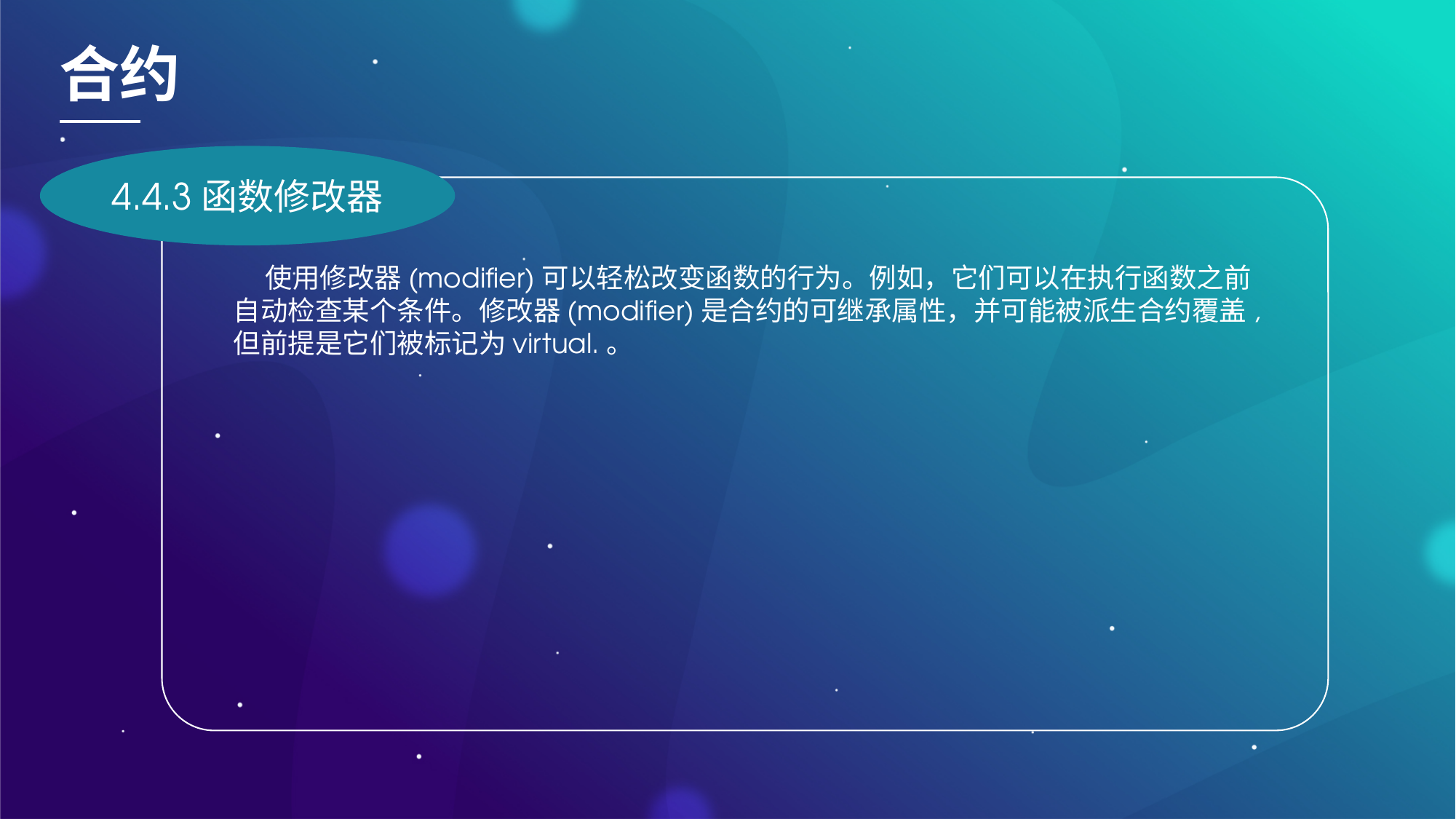

合约
4.4.3函数修改器

使用修改器(modifier)可以轻松改变函数的行为。例如，它们可以在执行函数之前自动检查某个条件。修改器(modifier)是合约的可继承属性，并可能被派生合约覆盖,但前提是它们被标记为virtual.。